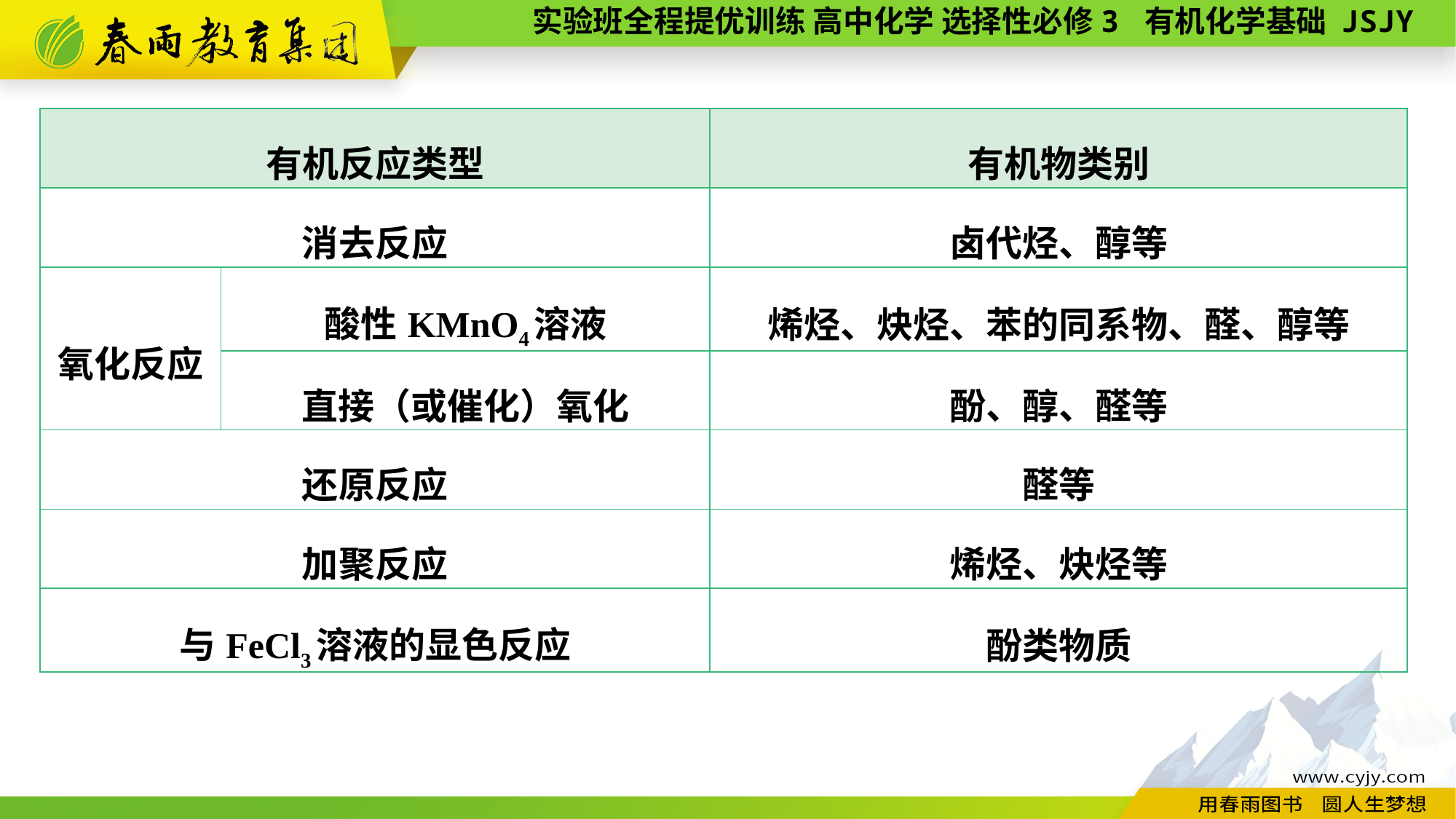

| 有机反应类型 |  | 有机物类别 |
| --- | --- | --- |
| 消去反应 |  | 卤代烃、醇等 |
| 氧化反应 | 酸性KMnO4溶液 | 烯烃、炔烃、苯的同系物、醛、醇等 |
|  | 直接（或催化）氧化 | 酚、醇、醛等 |
| 还原反应 |  | 醛等 |
| 加聚反应 |  | 烯烃、炔烃等 |
| 与FeCl3溶液的显色反应 |  | 酚类物质 |